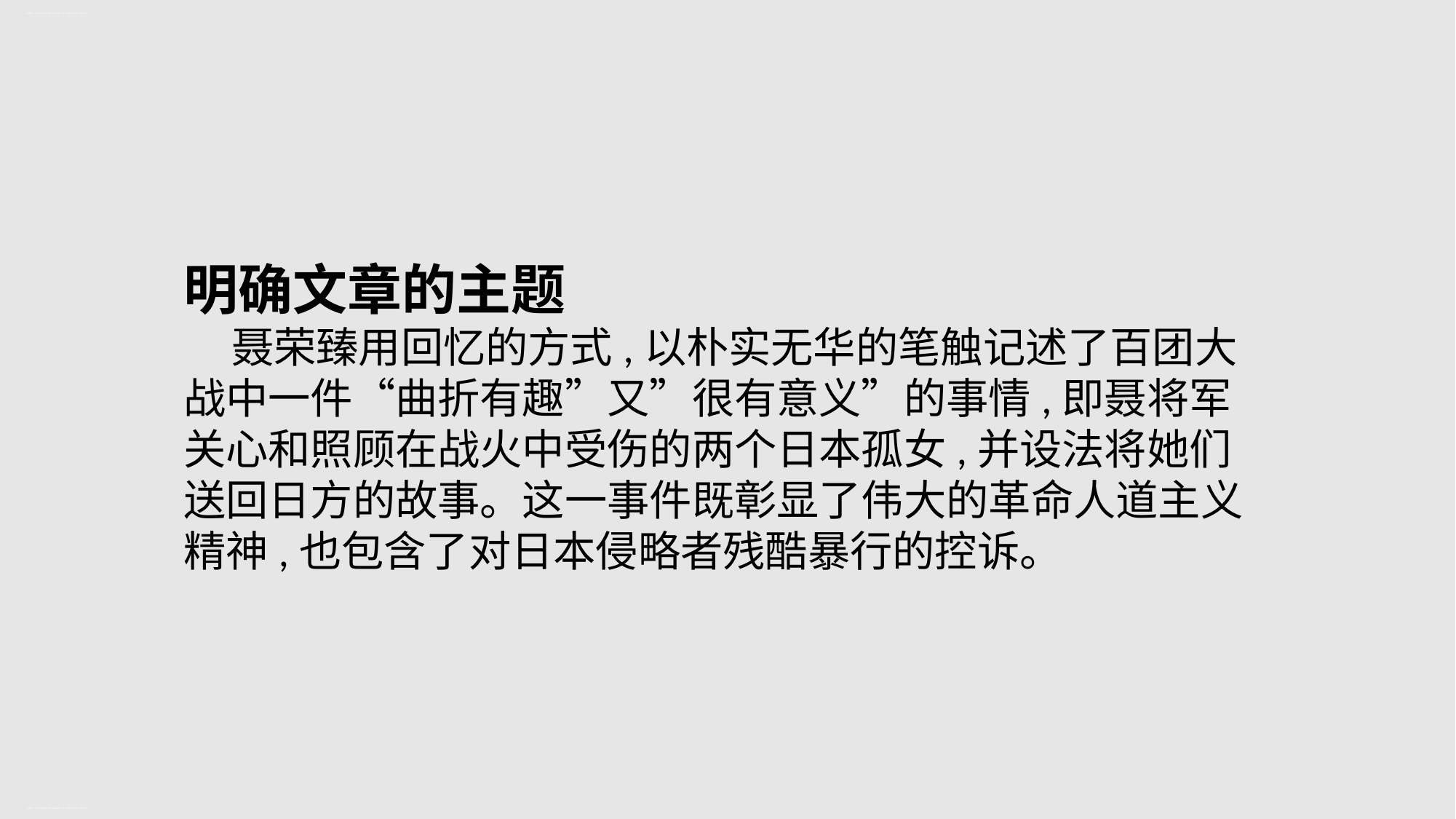

【新教材】2.2《大战中的插曲》课件—高中统编版（2019）选择性必修上册 (共20张PPT)
明确文章的主题
    聂荣臻用回忆的方式,以朴实无华的笔触记述了百团大战中一件“曲折有趣”又”很有意义”的事情,即聂将军关心和照顾在战火中受伤的两个日本孤女,并设法将她们送回日方的故事。这一事件既彰显了伟大的革命人道主义精神,也包含了对日本侵略者残酷暴行的控诉。
【新教材】2.2《大战中的插曲》课件—高中统编版（2019）选择性必修上册 (共20张PPT)